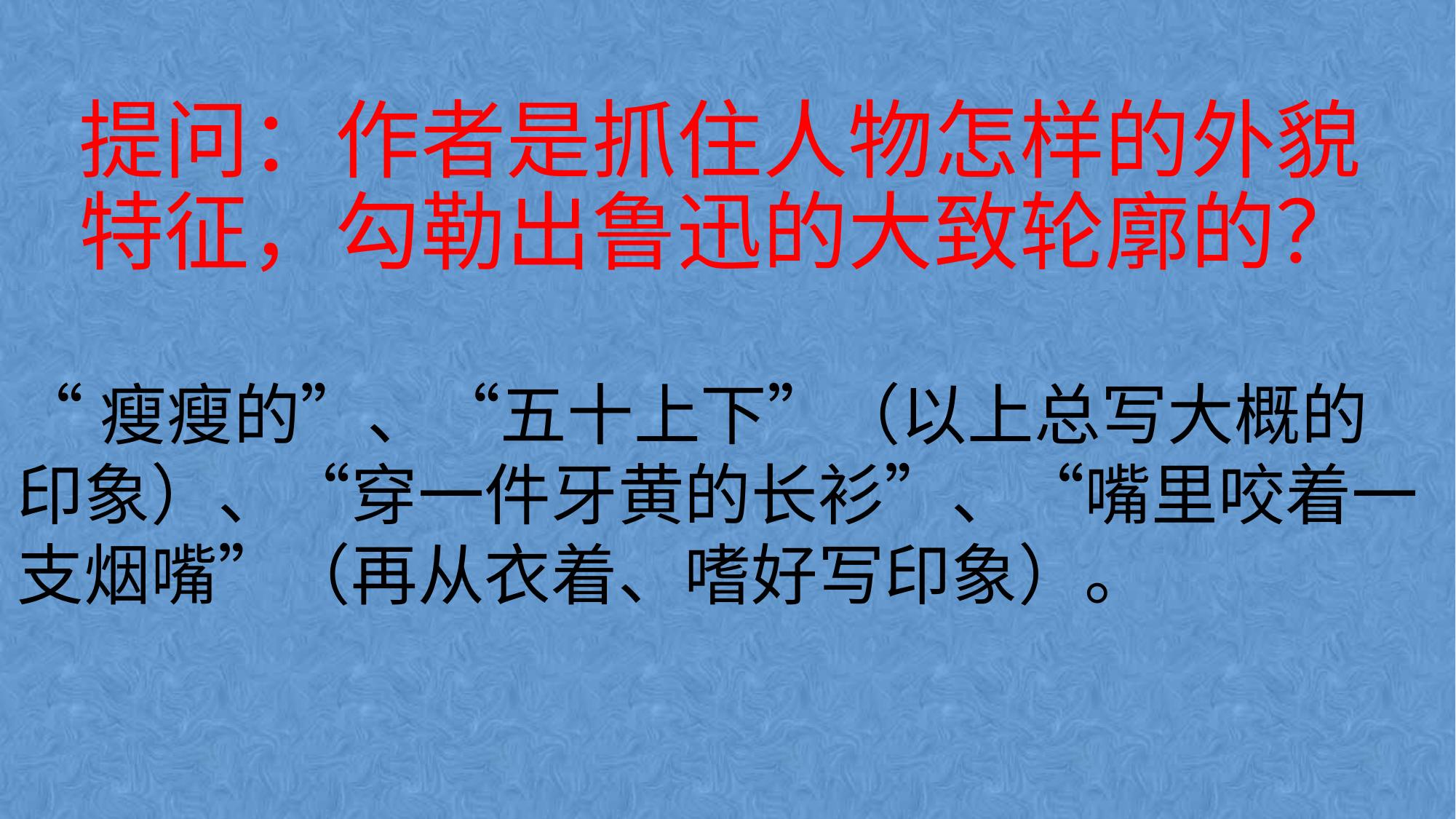

# 提问：作者是抓住人物怎样的外貌特征，勾勒出鲁迅的大致轮廓的？
“瘦瘦的”、“五十上下”（以上总写大概的印象）、“穿一件牙黄的长衫”、“嘴里咬着一支烟嘴”（再从衣着、嗜好写印象）。